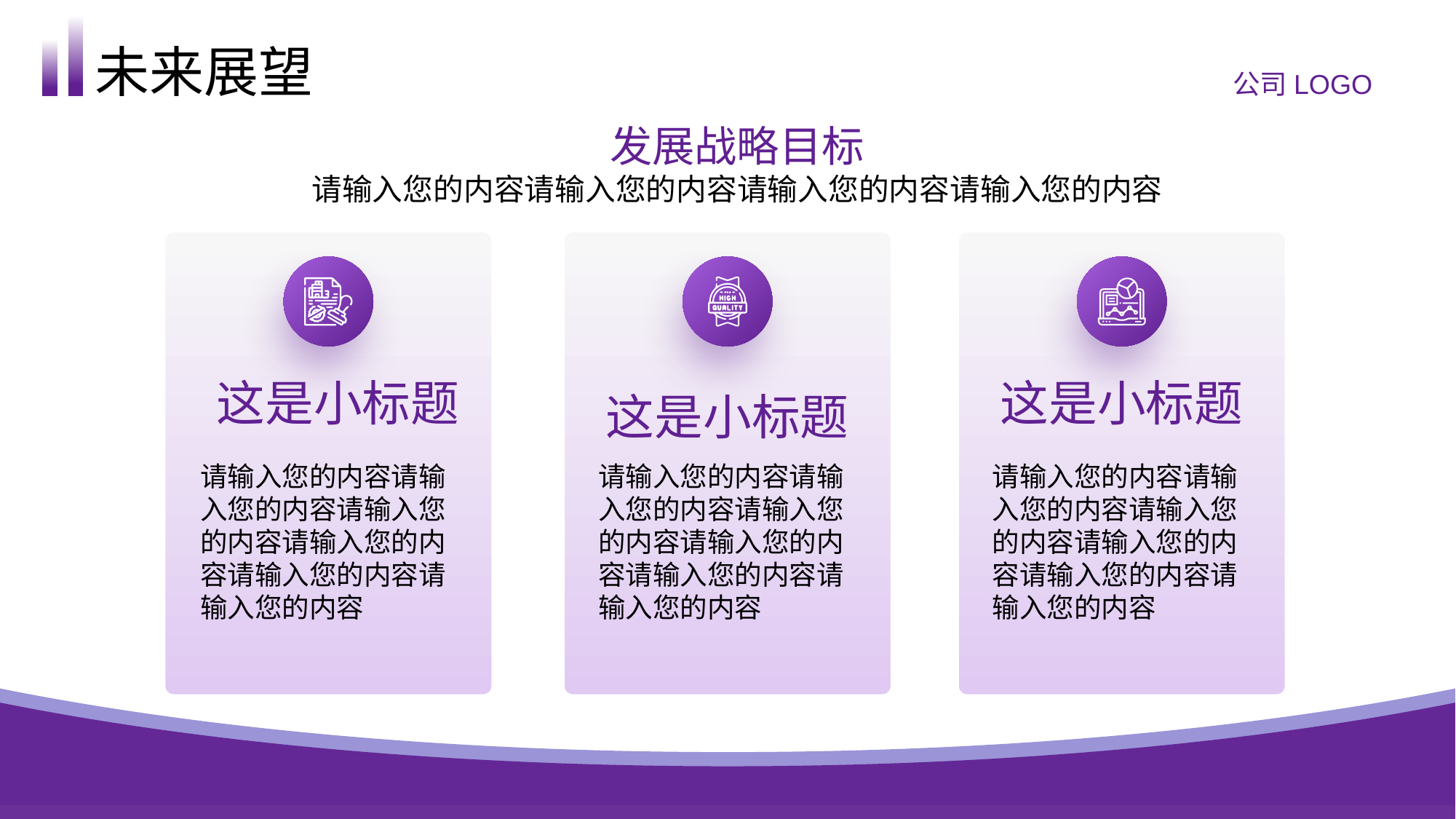

未来展望
公司LOGO
发展战略目标
请输入您的内容请输入您的内容请输入您的内容请输入您的内容

这是小标题
这是小标题
这是小标题
请输入您的内容请输入您的内容请输入您的内容请输入您的内容请输入您的内容请输入您的内容
请输入您的内容请输入您的内容请输入您的内容请输入您的内容请输入您的内容请输入您的内容
请输入您的内容请输入您的内容请输入您的内容请输入您的内容请输入您的内容请输入您的内容